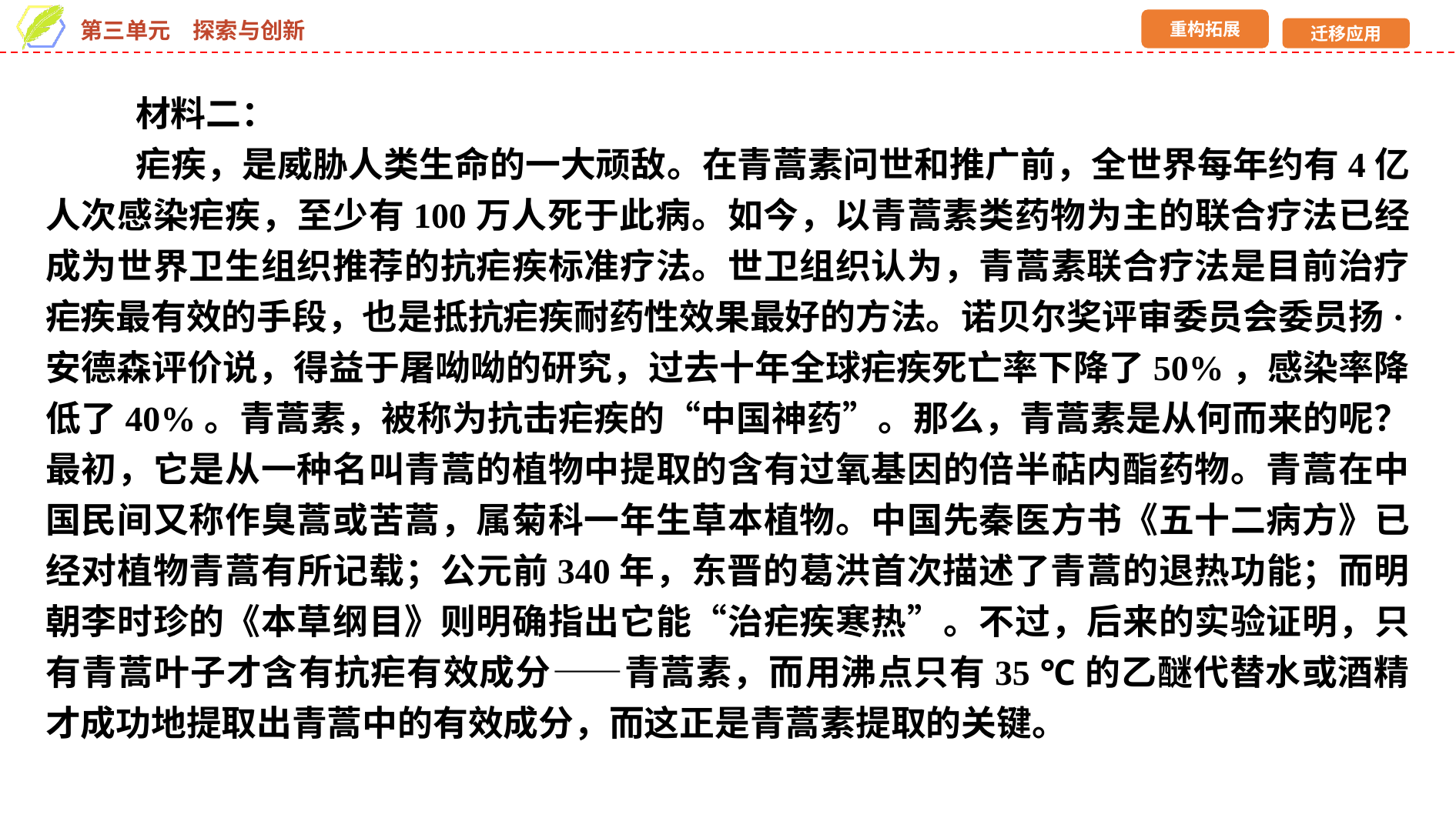

材料二：
疟疾，是威胁人类生命的一大顽敌。在青蒿素问世和推广前，全世界每年约有4亿人次感染疟疾，至少有100万人死于此病。如今，以青蒿素类药物为主的联合疗法已经成为世界卫生组织推荐的抗疟疾标准疗法。世卫组织认为，青蒿素联合疗法是目前治疗疟疾最有效的手段，也是抵抗疟疾耐药性效果最好的方法。诺贝尔奖评审委员会委员扬·安德森评价说，得益于屠呦呦的研究，过去十年全球疟疾死亡率下降了50%，感染率降低了40%。青蒿素，被称为抗击疟疾的“中国神药”。那么，青蒿素是从何而来的呢？最初，它是从一种名叫青蒿的植物中提取的含有过氧基因的倍半萜内酯药物。青蒿在中国民间又称作臭蒿或苦蒿，属菊科一年生草本植物。中国先秦医方书《五十二病方》已经对植物青蒿有所记载；公元前340年，东晋的葛洪首次描述了青蒿的退热功能；而明朝李时珍的《本草纲目》则明确指出它能“治疟疾寒热”。不过，后来的实验证明，只有青蒿叶子才含有抗疟有效成分——青蒿素，而用沸点只有35 ℃的乙醚代替水或酒精才成功地提取出青蒿中的有效成分，而这正是青蒿素提取的关键。